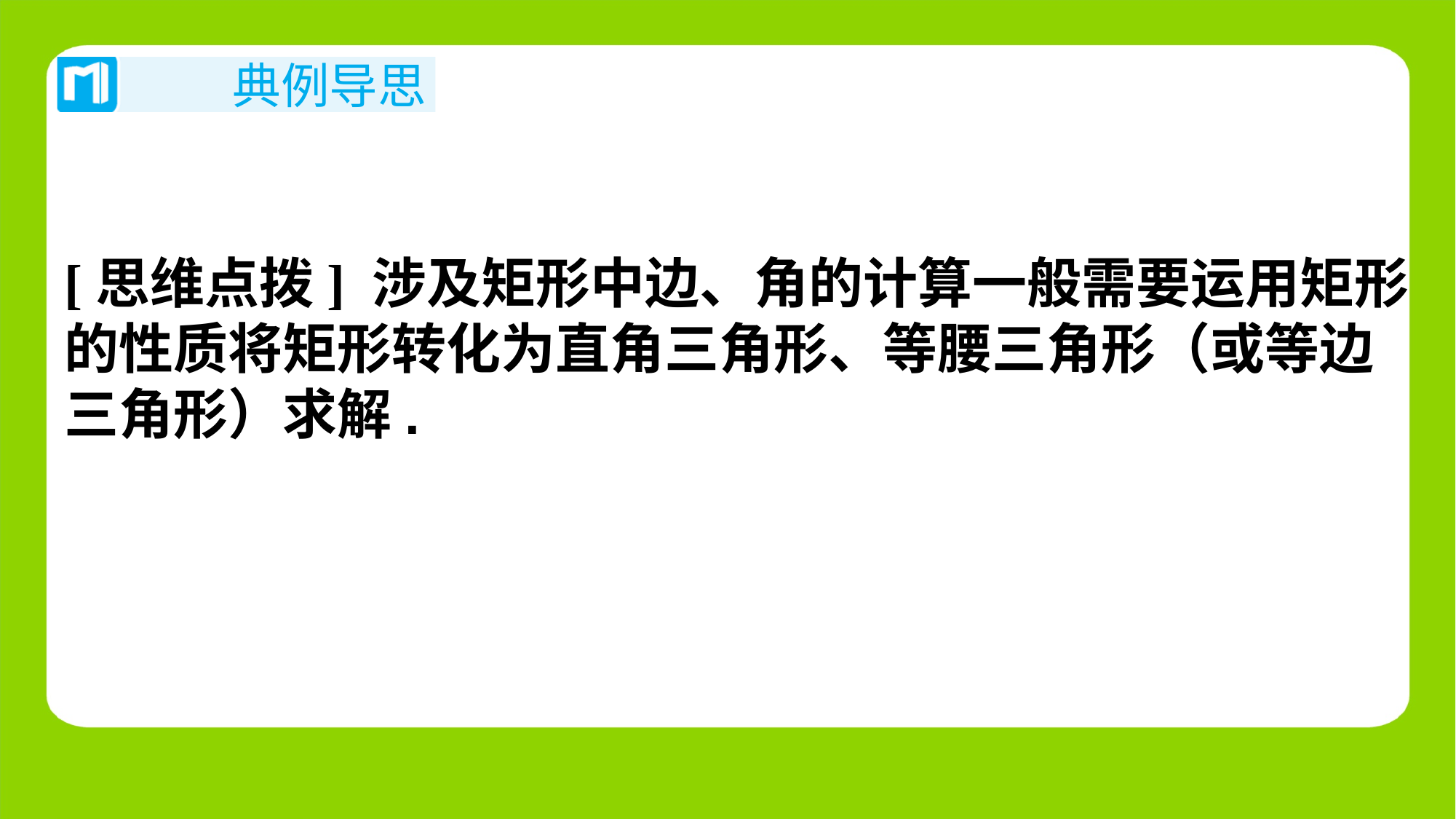

[思维点拨] 涉及矩形中边、角的计算一般需要运用矩形
的性质将矩形转化为直角三角形、等腰三角形（或等边
三角形）求解.